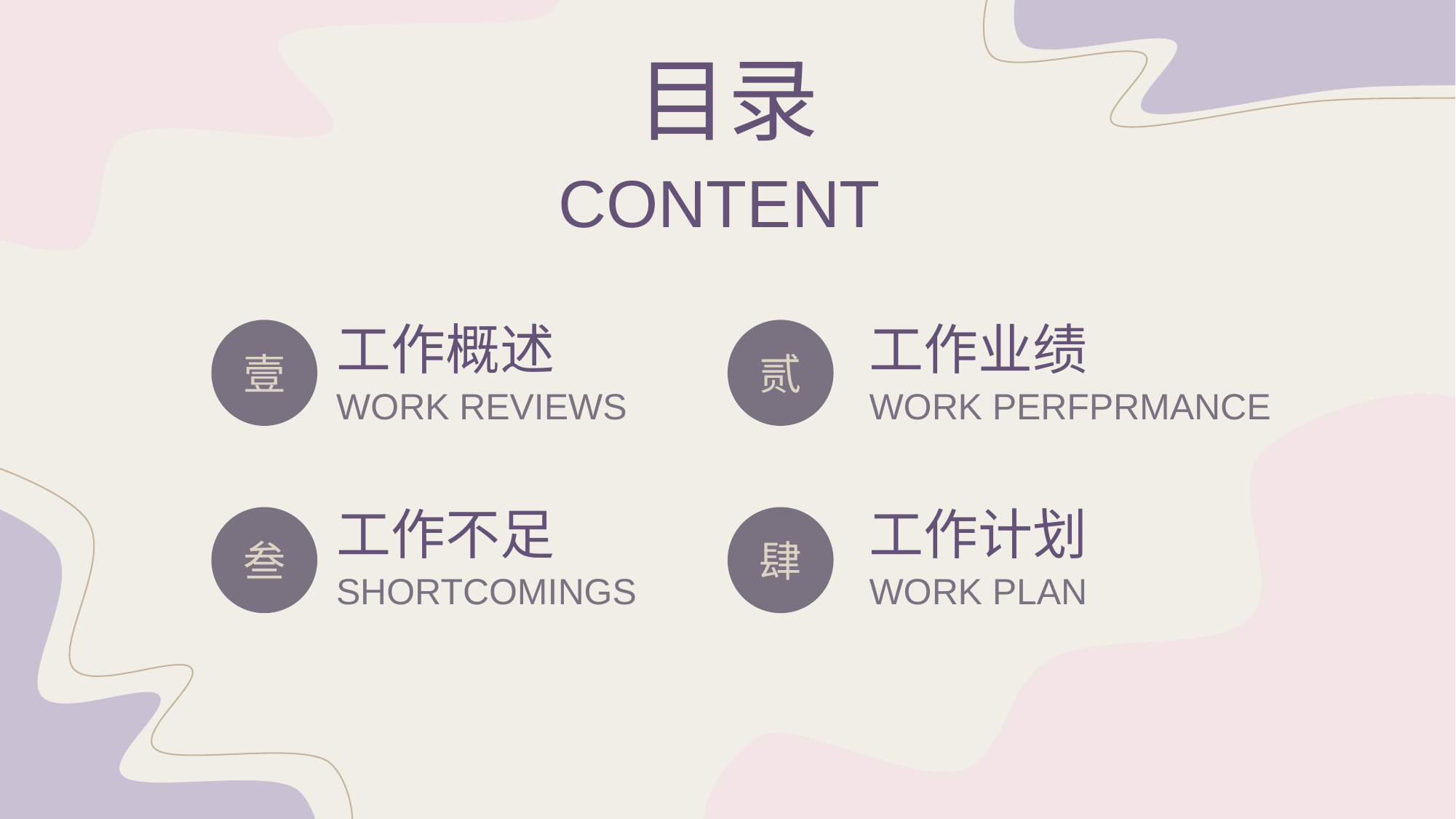

工作概述
工作业绩
壹
贰
WORK REVIEWS
WORK PERFPRMANCE
工作不足
工作计划
叁
肆
SHORTCOMINGS
WORK PLAN